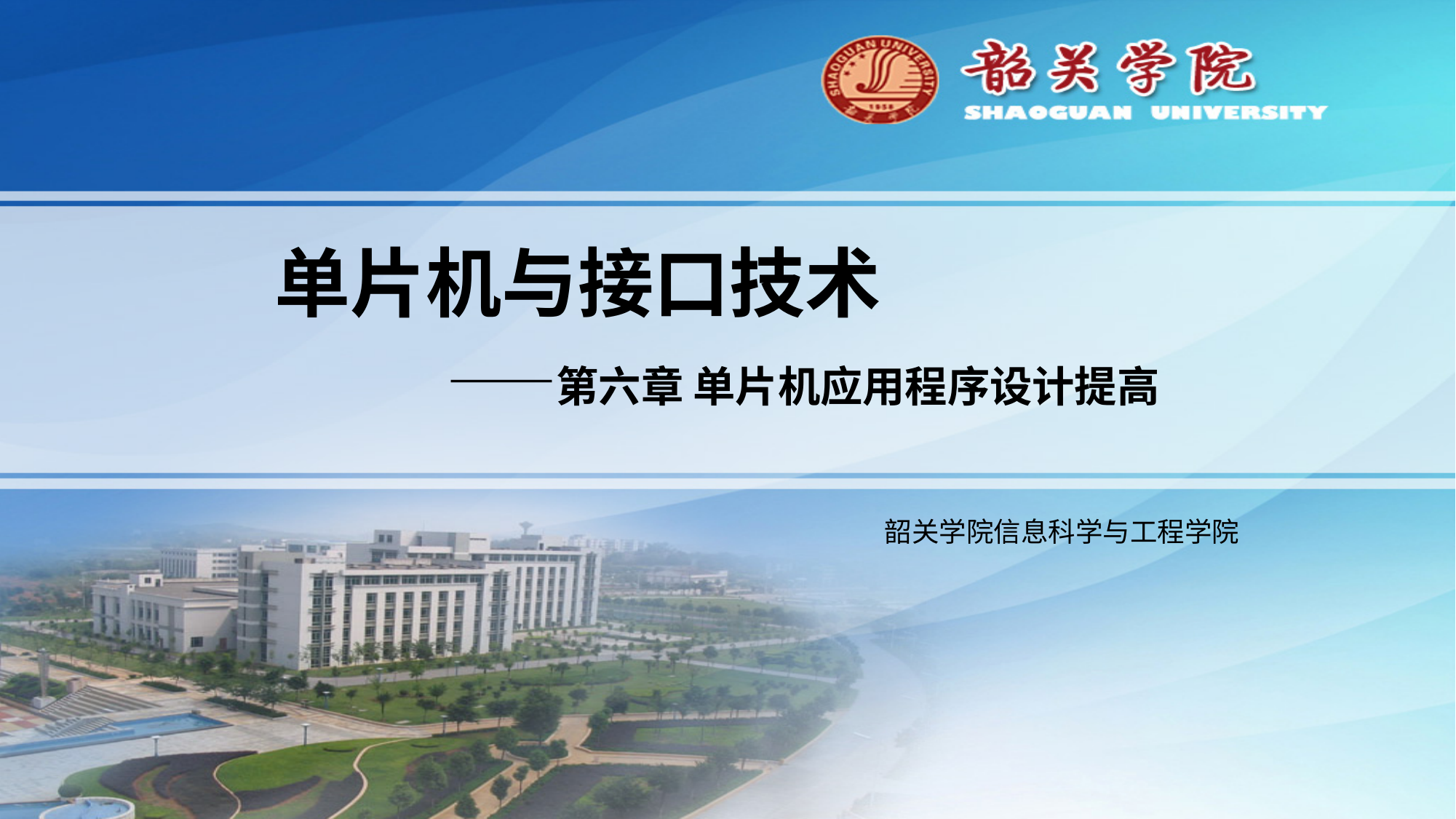

# 单片机与接口技术 ——第六章 单片机应用程序设计提高
韶关学院信息科学与工程学院